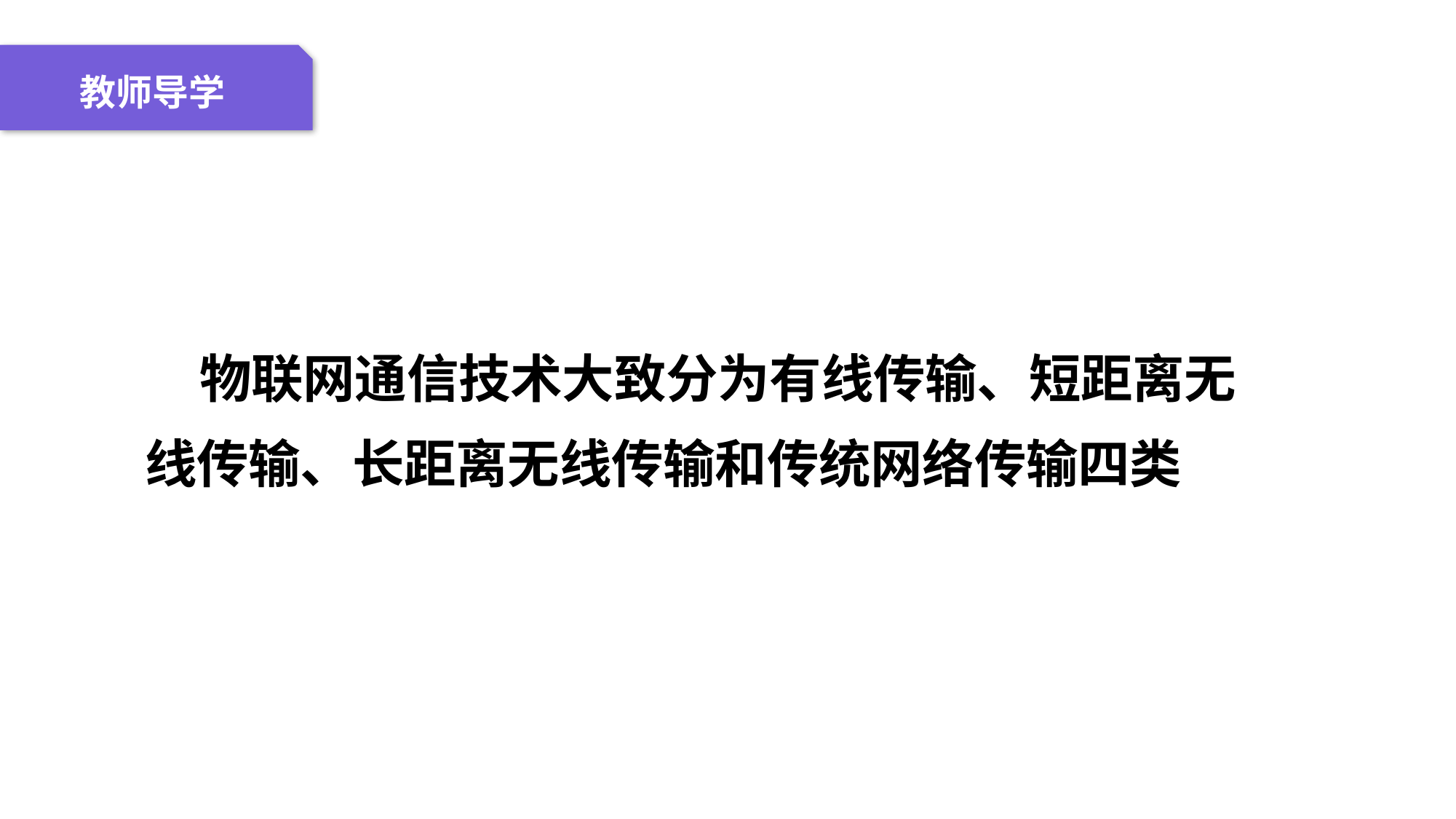

04 名词解释
01 准备过程
02 整体结构
03 重点说明
教师导学
 	物联网通信技术大致分为有线传输、短距离无线传输、长距离无线传输和传统网络传输四类